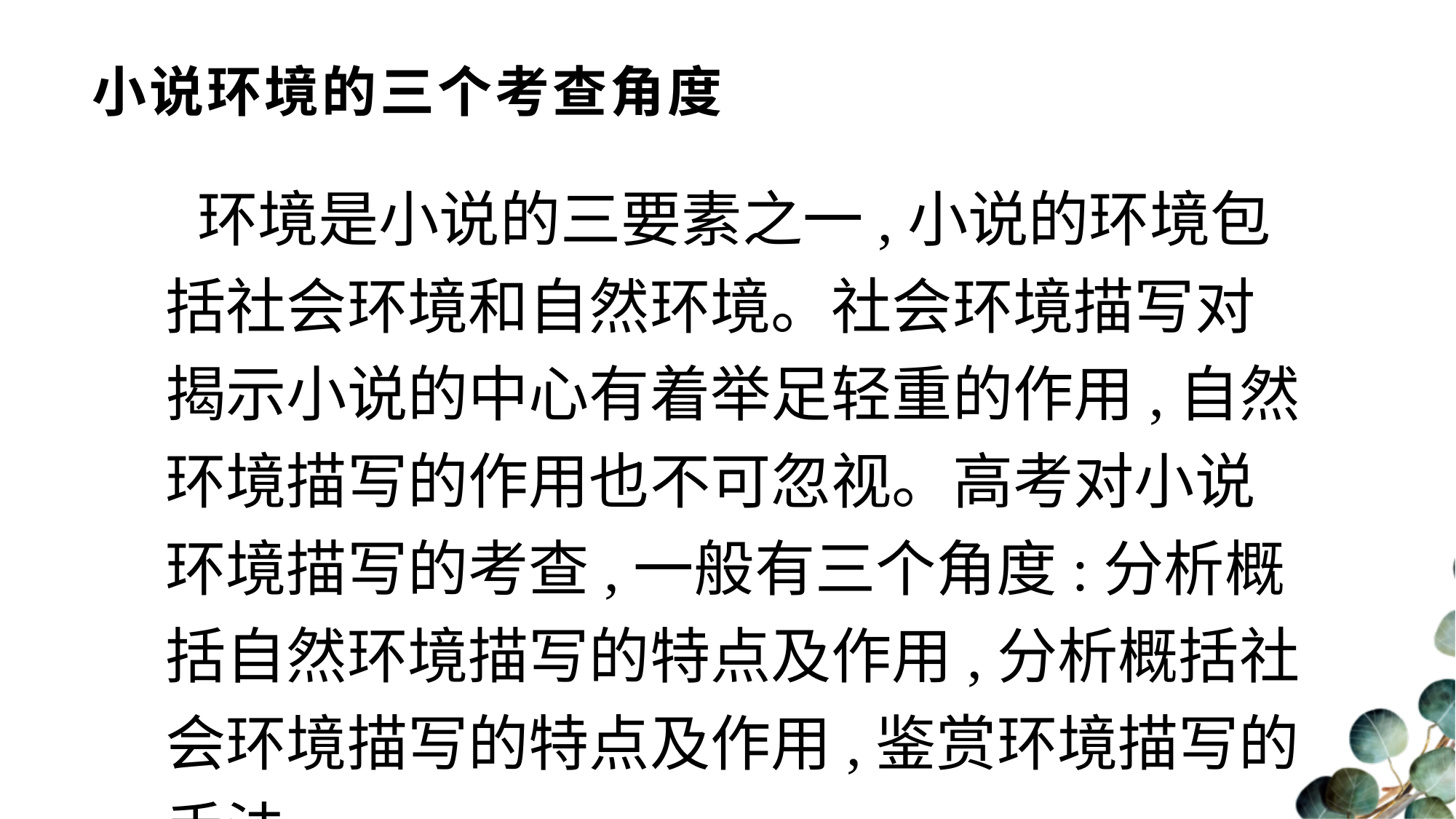

# 小说环境的三个考查角度
环境是小说的三要素之一,小说的环境包括社会环境和自然环境。社会环境描写对揭示小说的中心有着举足轻重的作用,自然环境描写的作用也不可忽视。高考对小说环境描写的考查,一般有三个角度:分析概括自然环境描写的特点及作用,分析概括社会环境描写的特点及作用,鉴赏环境描写的手法。